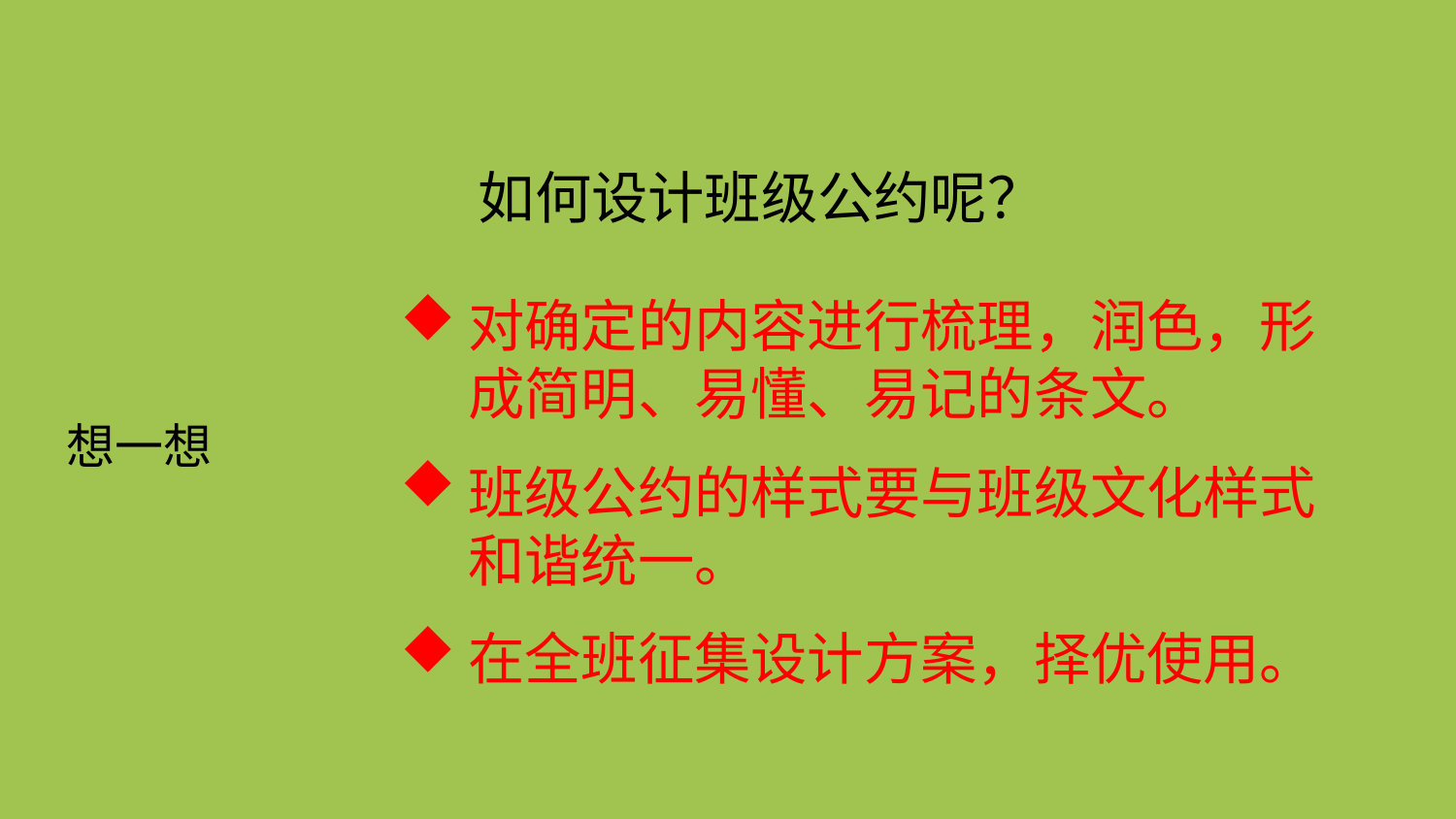

如何设计班级公约呢？
对确定的内容进行梳理，润色，形成简明、易懂、易记的条文。
班级公约的样式要与班级文化样式和谐统一。
在全班征集设计方案，择优使用。

想一想